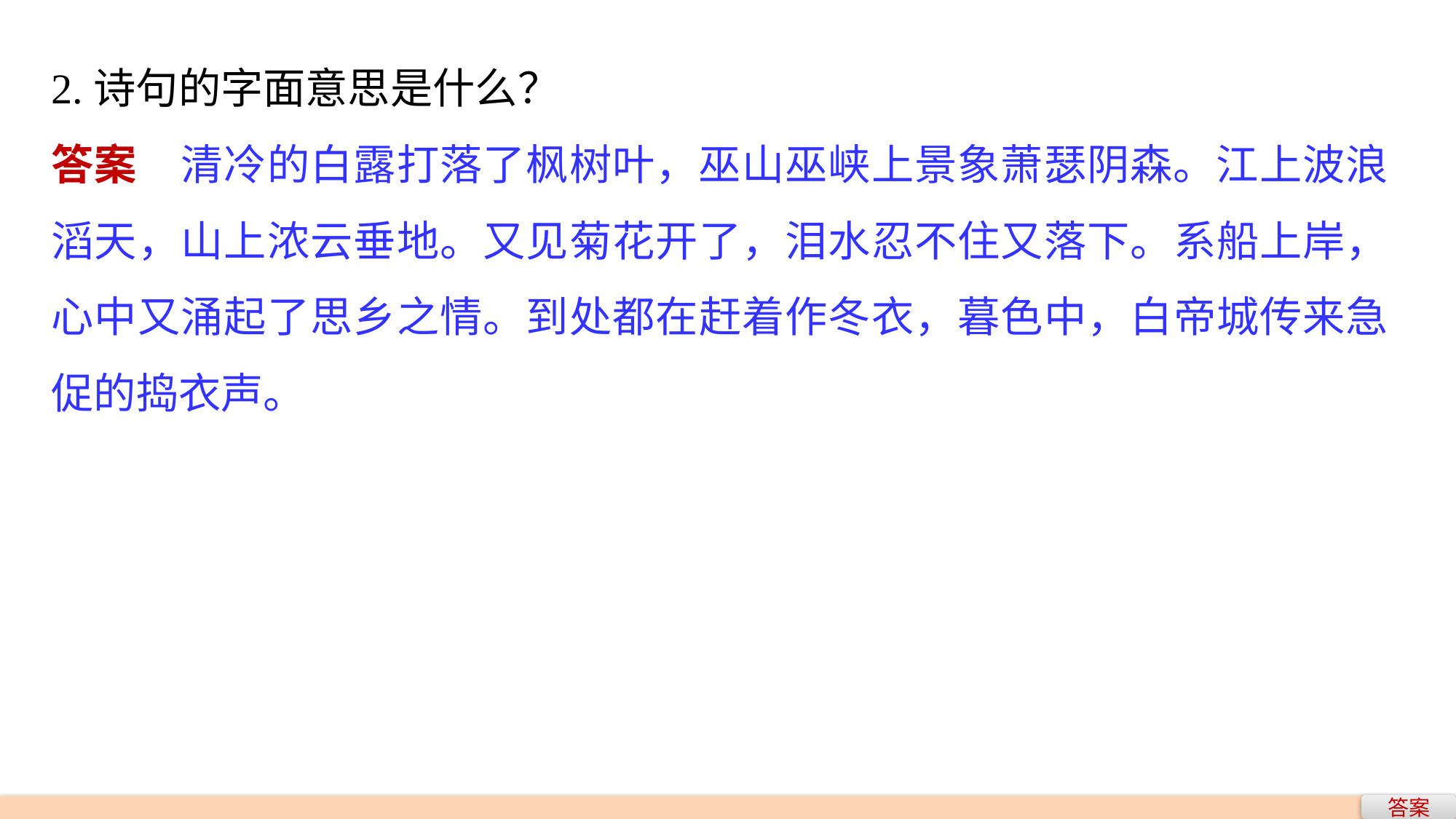

2.诗句的字面意思是什么？
答案　清冷的白露打落了枫树叶，巫山巫峡上景象萧瑟阴森。江上波浪滔天，山上浓云垂地。又见菊花开了，泪水忍不住又落下。系船上岸，心中又涌起了思乡之情。到处都在赶着作冬衣，暮色中，白帝城传来急促的捣衣声。
答案